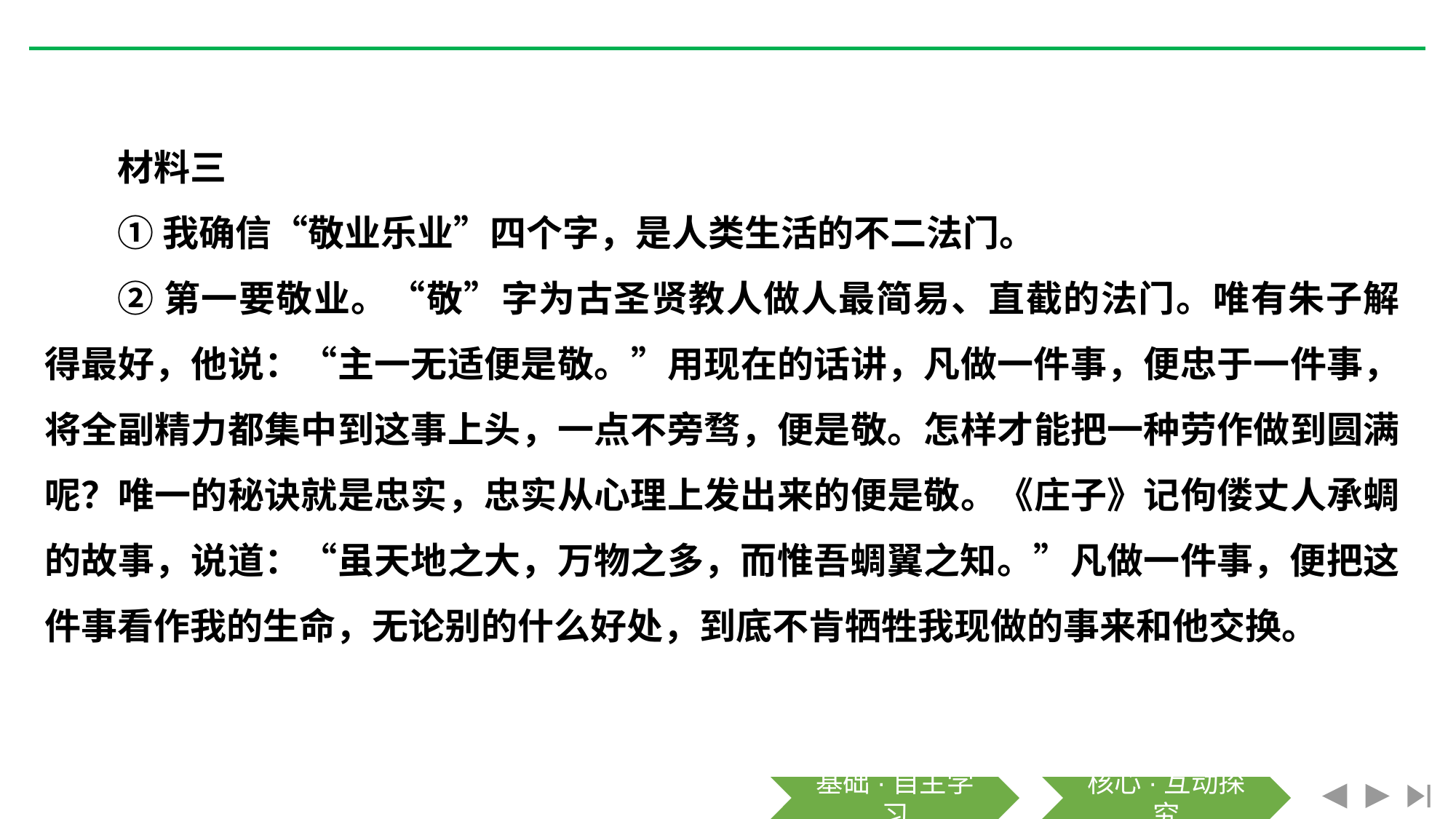

材料三
①我确信“敬业乐业”四个字，是人类生活的不二法门。
②第一要敬业。“敬”字为古圣贤教人做人最简易、直截的法门。唯有朱子解得最好，他说：“主一无适便是敬。”用现在的话讲，凡做一件事，便忠于一件事，将全副精力都集中到这事上头，一点不旁骛，便是敬。怎样才能把一种劳作做到圆满呢？唯一的秘诀就是忠实，忠实从心理上发出来的便是敬。《庄子》记佝偻丈人承蜩的故事，说道：“虽天地之大，万物之多，而惟吾蜩翼之知。”凡做一件事，便把这件事看作我的生命，无论别的什么好处，到底不肯牺牲我现做的事来和他交换。